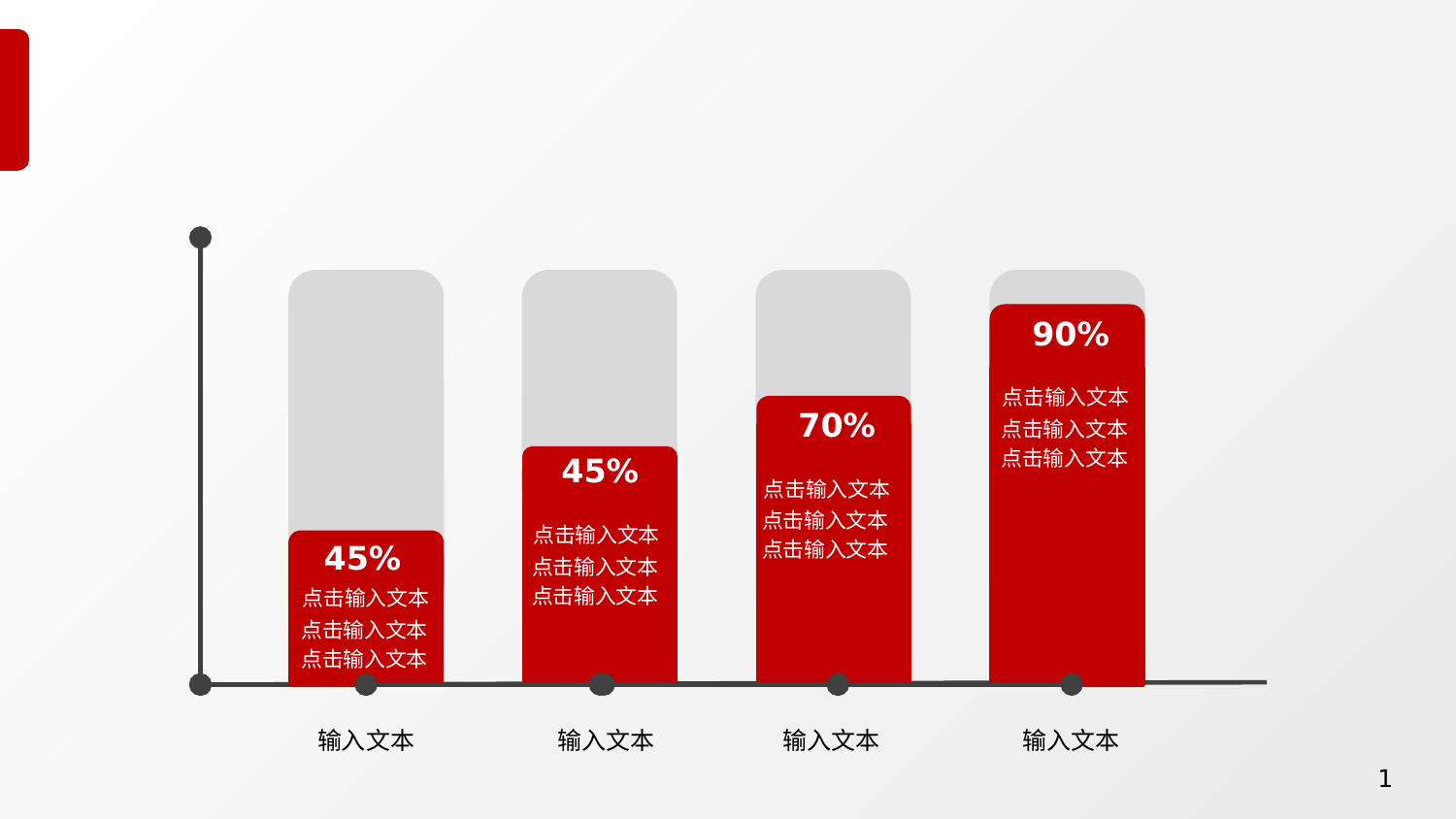

#

90%
70%
45%
45%
点击输入文本
点击输入文本
点击输入文本
点击输入文本
点击输入文本
点击输入文本
点击输入文本
点击输入文本
点击输入文本
点击输入文本
点击输入文本
点击输入文本
输入文本
输入文本
输入文本
输入文本